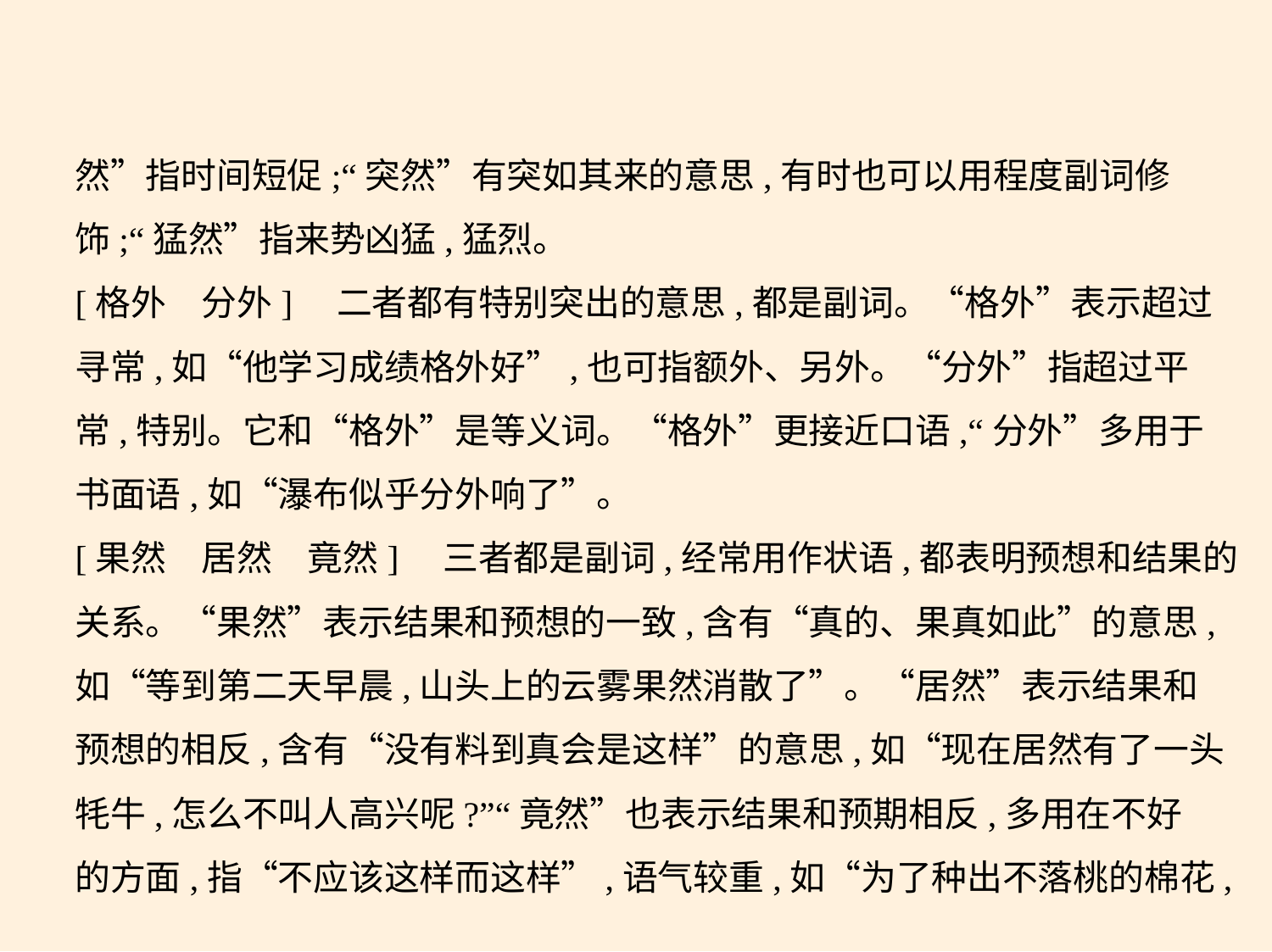

然”指时间短促;“突然”有突如其来的意思,有时也可以用程度副词修
饰;“猛然”指来势凶猛,猛烈。
[格外　分外]　二者都有特别突出的意思,都是副词。“格外”表示超过
寻常,如“他学习成绩格外好”,也可指额外、另外。“分外”指超过平
常,特别。它和“格外”是等义词。“格外”更接近口语,“分外”多用于
书面语,如“瀑布似乎分外响了”。
[果然　居然　竟然]　三者都是副词,经常用作状语,都表明预想和结果的
关系。“果然”表示结果和预想的一致,含有“真的、果真如此”的意思,
如“等到第二天早晨,山头上的云雾果然消散了”。“居然”表示结果和
预想的相反,含有“没有料到真会是这样”的意思,如“现在居然有了一头
牦牛,怎么不叫人高兴呢?”“竟然”也表示结果和预期相反,多用在不好
的方面,指“不应该这样而这样”,语气较重,如“为了种出不落桃的棉花,